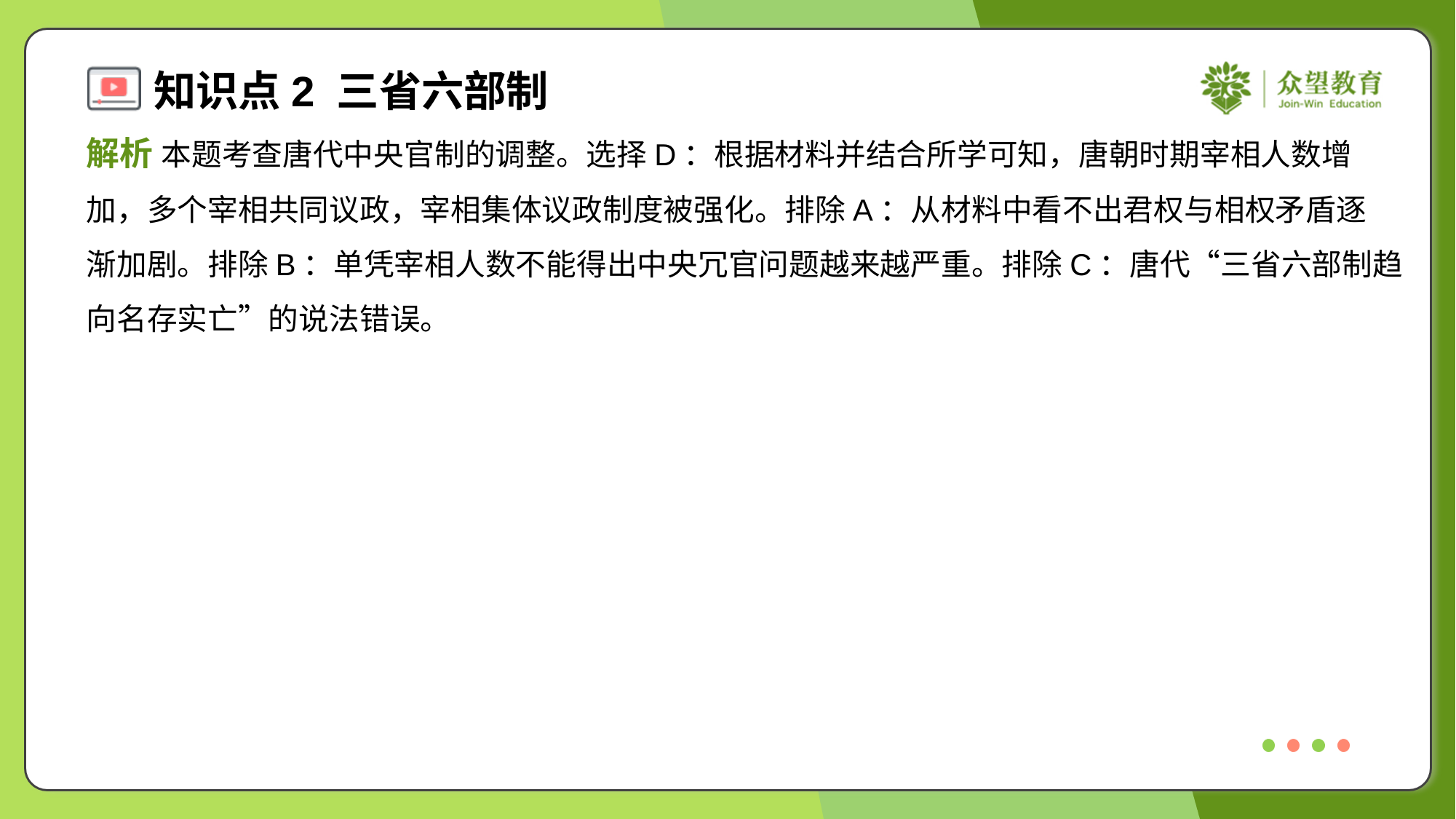

解析 本题考查唐代中央官制的调整。选择D：根据材料并结合所学可知，唐朝时期宰相人数增
加，多个宰相共同议政，宰相集体议政制度被强化。排除A：从材料中看不出君权与相权矛盾逐
渐加剧。排除B：单凭宰相人数不能得出中央冗官问题越来越严重。排除C：唐代“三省六部制趋
向名存实亡”的说法错误。